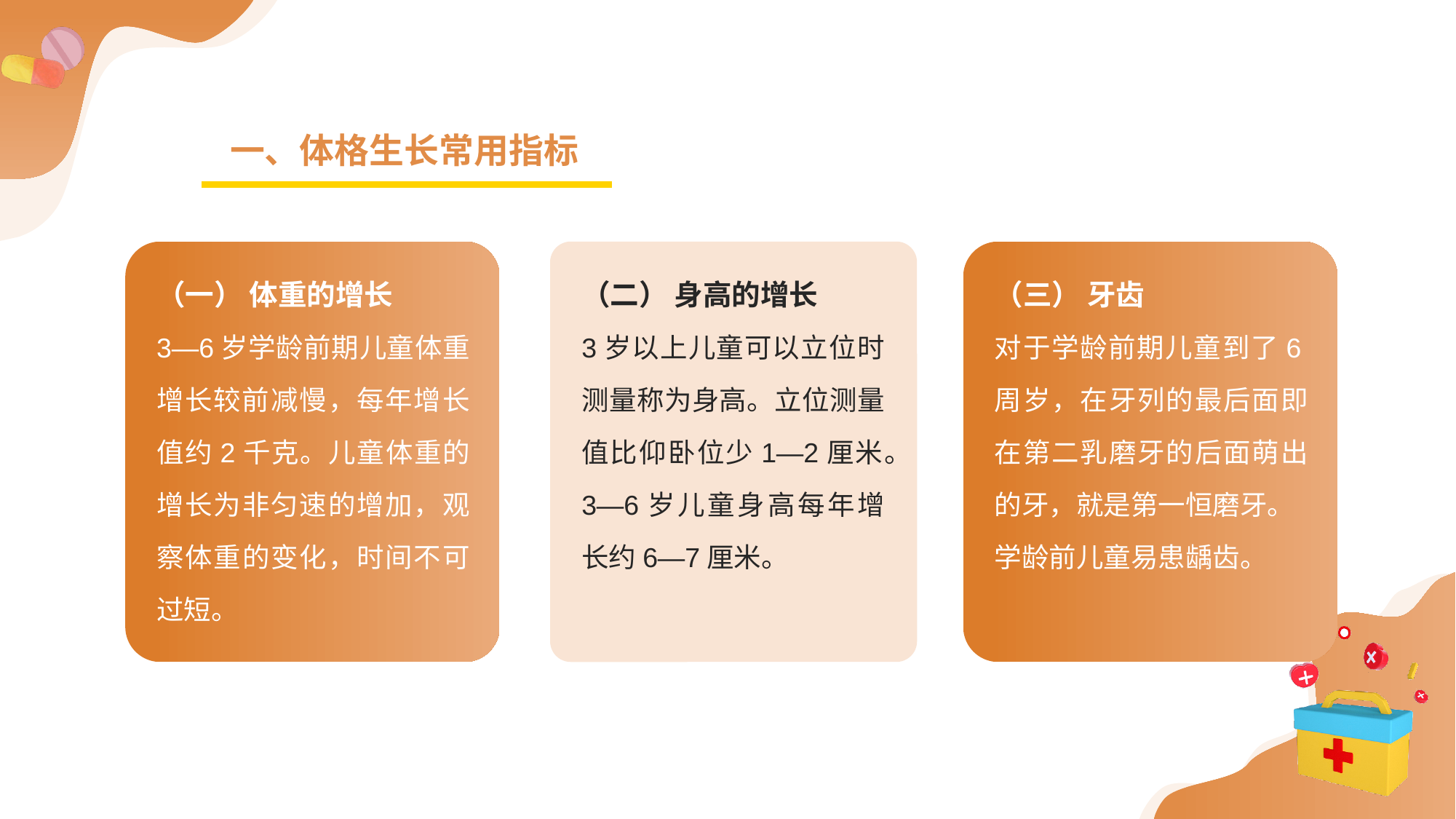

一、体格生长常用指标

（一） 体重的增长
3—6岁学龄前期儿童体重增长较前减慢，每年增长值约2千克。儿童体重的增长为非匀速的增加，观察体重的变化，时间不可过短。
（二） 身高的增长
3岁以上儿童可以立位时测量称为身高。立位测量值比仰卧位少1—2厘米。3—6岁儿童身高每年增长约6—7厘米。
（三） 牙齿
对于学龄前期儿童到了6周岁，在牙列的最后面即在第二乳磨牙的后面萌出的牙，就是第一恒磨牙。
学龄前儿童易患龋齿。